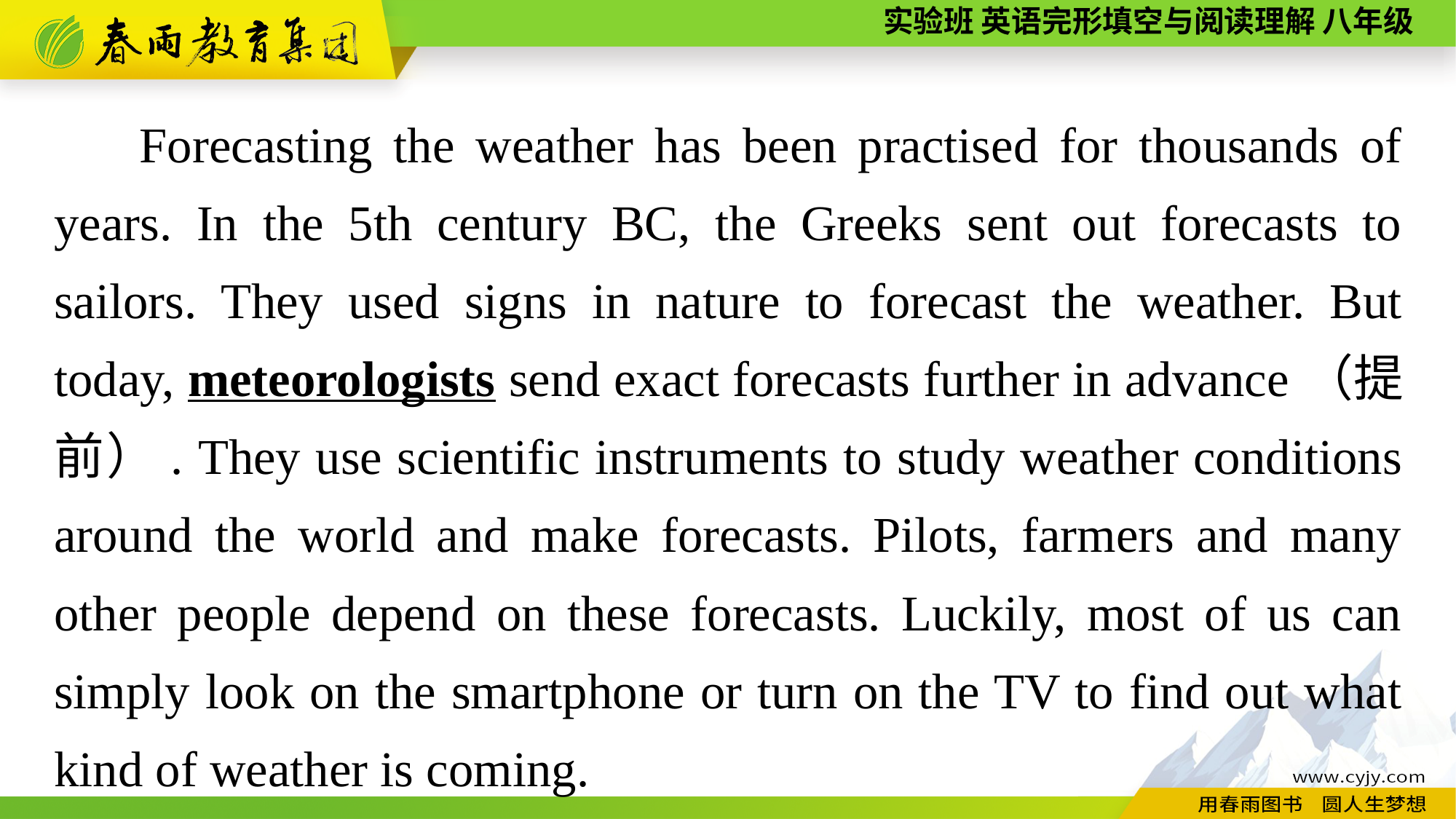

Forecasting the weather has been practised for thousands of years. In the 5th century BC, the Greeks sent out forecasts to sailors. They used signs in nature to forecast the weather. But today, meteorologists send exact forecasts further in advance（提前）. They use scientific instruments to study weather conditions around the world and make forecasts. Pilots, farmers and many other people depend on these forecasts. Luckily, most of us can simply look on the smartphone or turn on the TV to find out what kind of weather is coming.